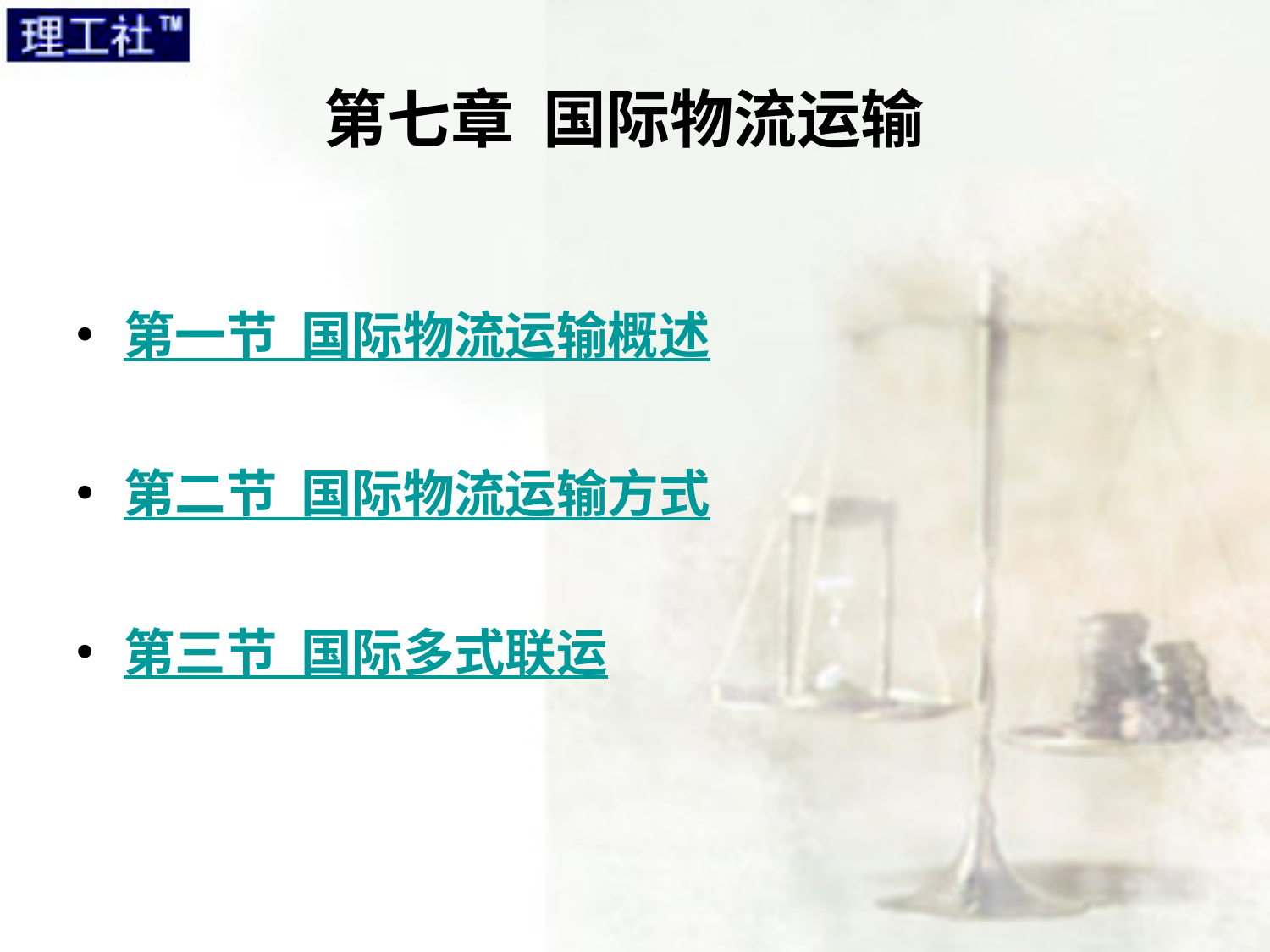

# 第七章  国际物流运输
第一节  国际物流运输概述
第二节  国际物流运输方式
第三节  国际多式联运